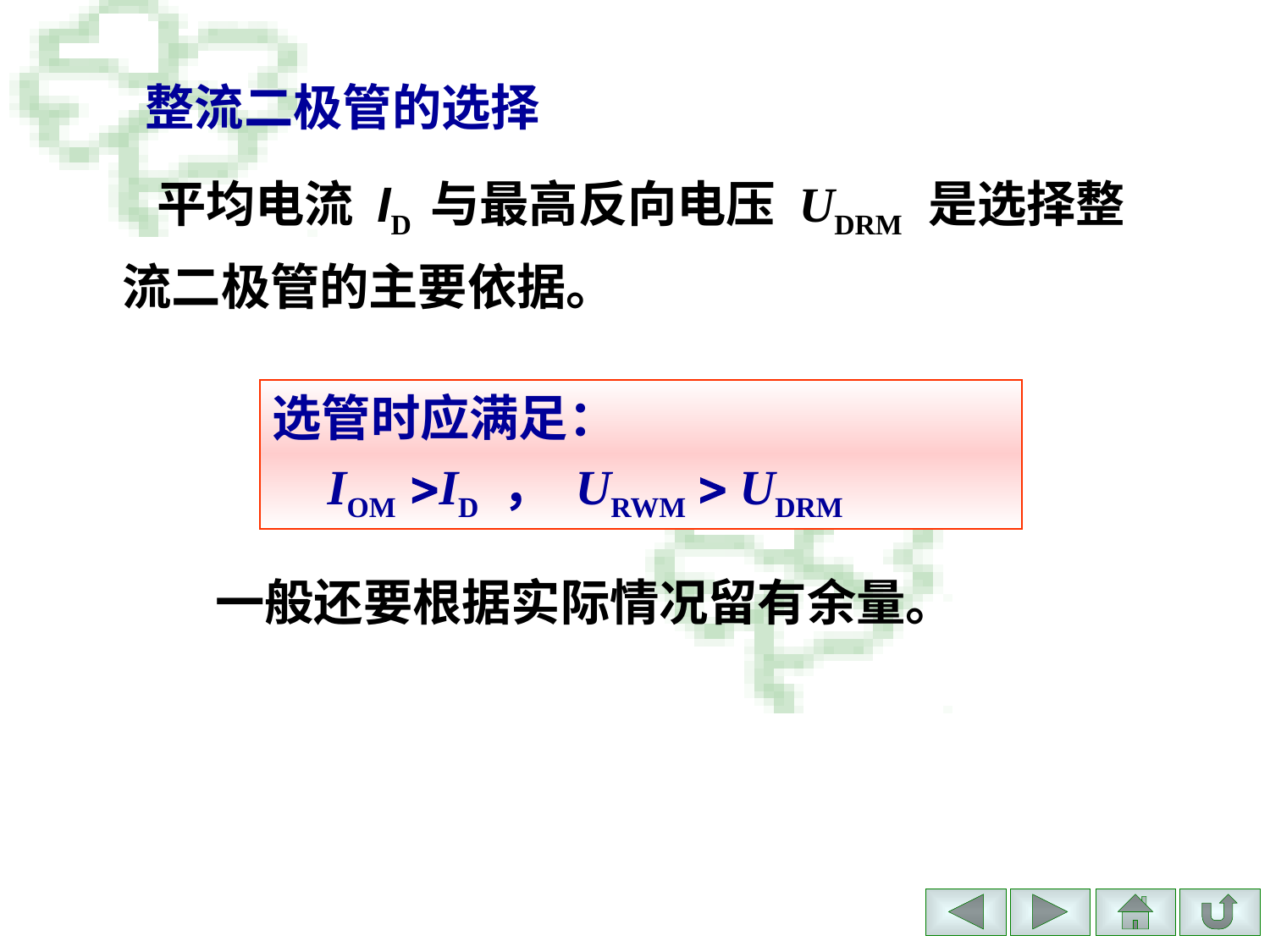

整流二极管的选择
  平均电流 ID 与最高反向电压 UDRM 是选择整流二极管的主要依据。
选管时应满足：
    IOM  >ID ， URWM > UDRM
一般还要根据实际情况留有余量。